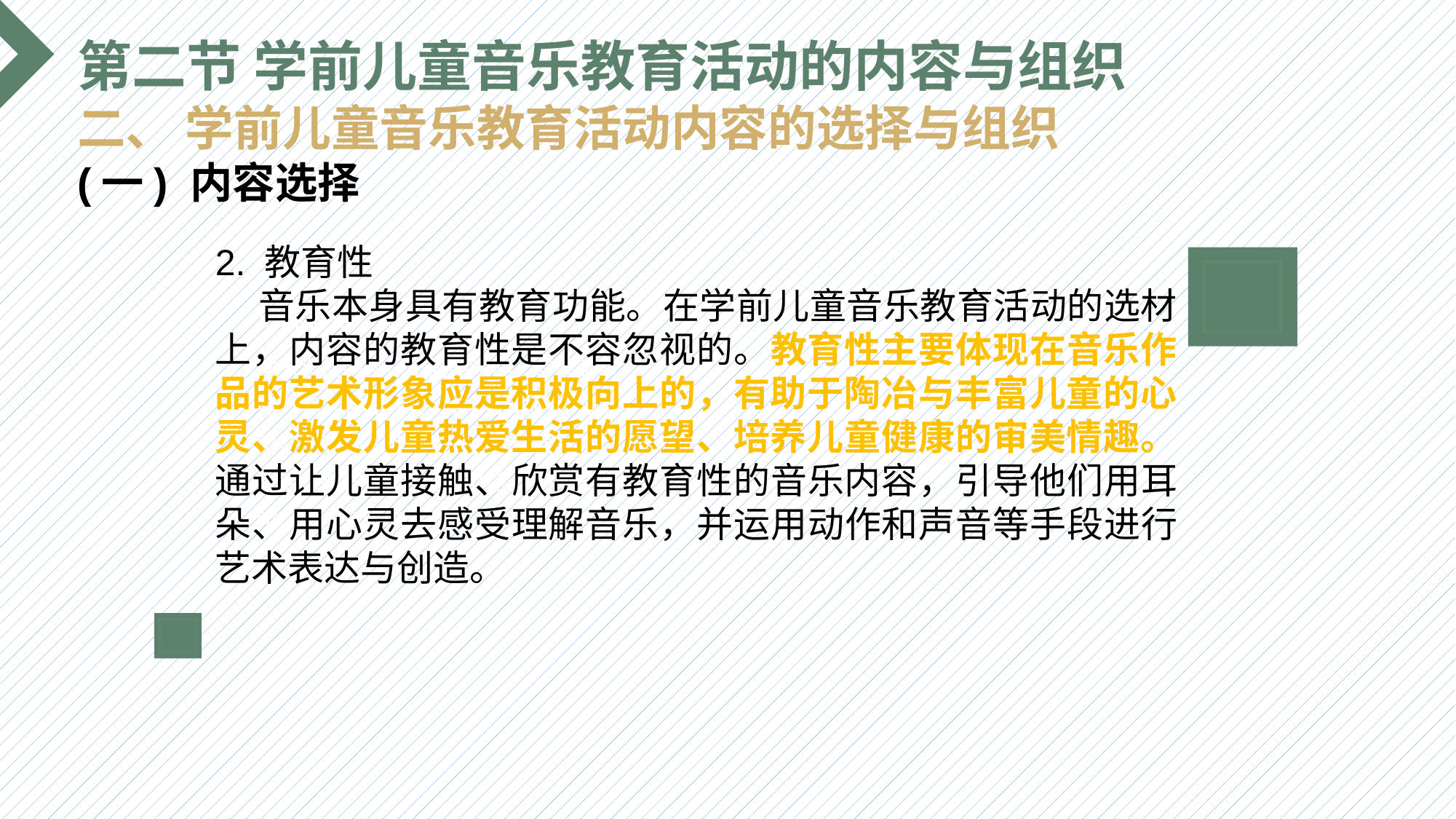

第二节 学前儿童音乐教育活动的内容与组织
二、 学前儿童音乐教育活动内容的选择与组织
(一) 内容选择

2. 教育性
    音乐本身具有教育功能。在学前儿童音乐教育活动的选材上，内容的教育性是不容忽视的。教育性主要体现在音乐作品的艺术形象应是积极向上的，有助于陶冶与丰富儿童的心灵、激发儿童热爱生活的愿望、培养儿童健康的审美情趣。通过让儿童接触、欣赏有教育性的音乐内容，引导他们用耳朵、用心灵去感受理解音乐，并运用动作和声音等手段进行艺术表达与创造。

选题背景
输入您的内容，请简要说明，言简意赅即可输入您的内容，请简要说明，言简意赅即可输入您的内容，请简要说明，言简意赅即可输入您的内容，请简要说明，言简意赅即可